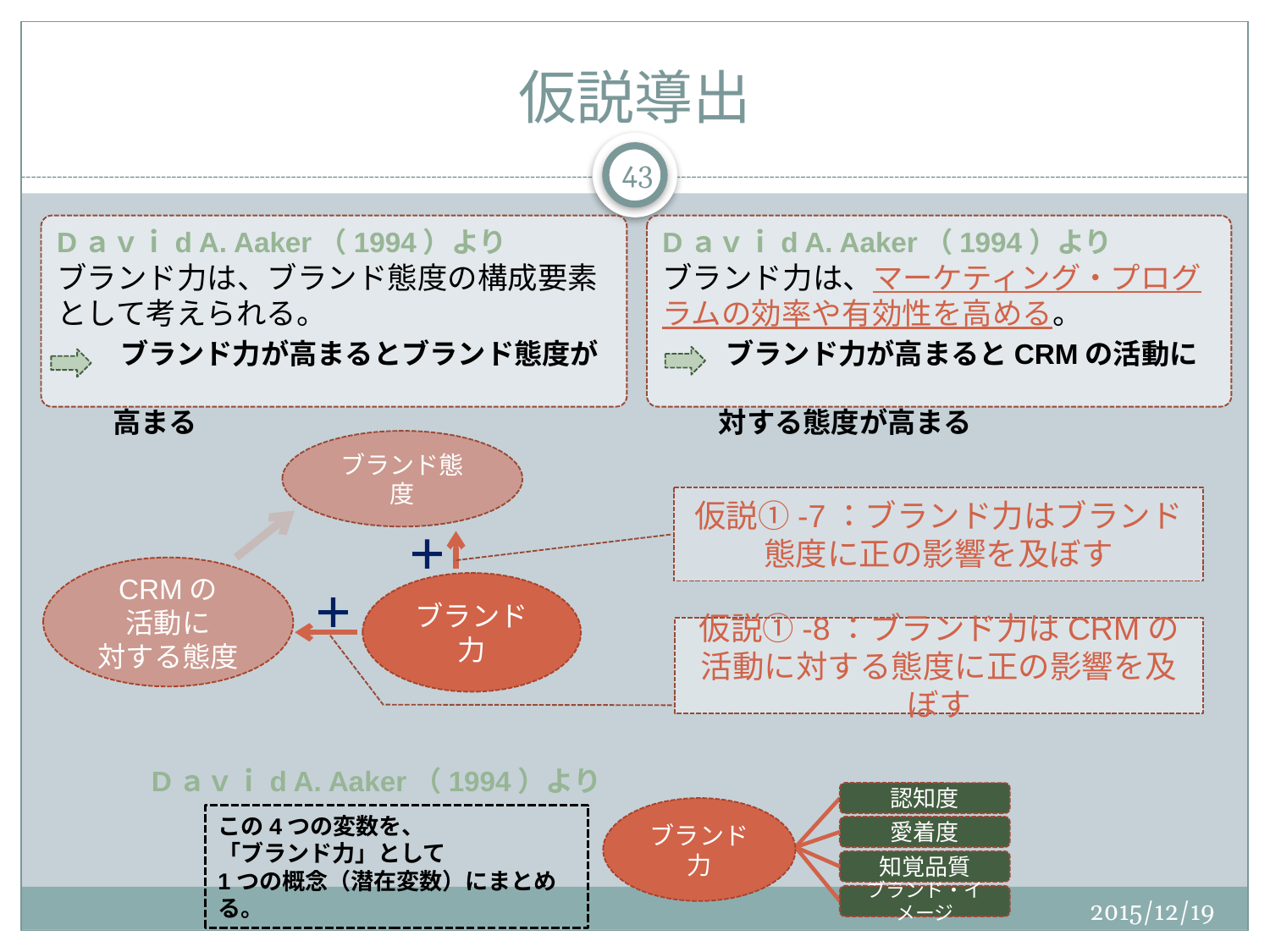

# 仮説導出
43
Dａｖｉd A. Aaker（1994）より
ブランド力は、ブランド態度の構成要素として考えられる。

　　ブランド力が高まるとブランド態度が
　　高まる
Dａｖｉd A. Aaker（1994）より
ブランド力は、マーケティング・プログラムの効率や有効性を高める。

　　ブランド力が高まるとCRMの活動に
　　対する態度が高まる

ブランド態度
仮説①-7：ブランド力はブランド態度に正の影響を及ぼす

CRMの
活動に
対する態度
ブランド力

仮説①-8：ブランド力はCRMの活動に対する態度に正の影響を及ぼす
Dａｖｉd A. Aaker（1994）より
認知度
ブランド力
この4つの変数を、
「ブランド力」として
1つの概念（潜在変数）にまとめる。
愛着度
知覚品質
ブランド・イメージ
2015/12/19